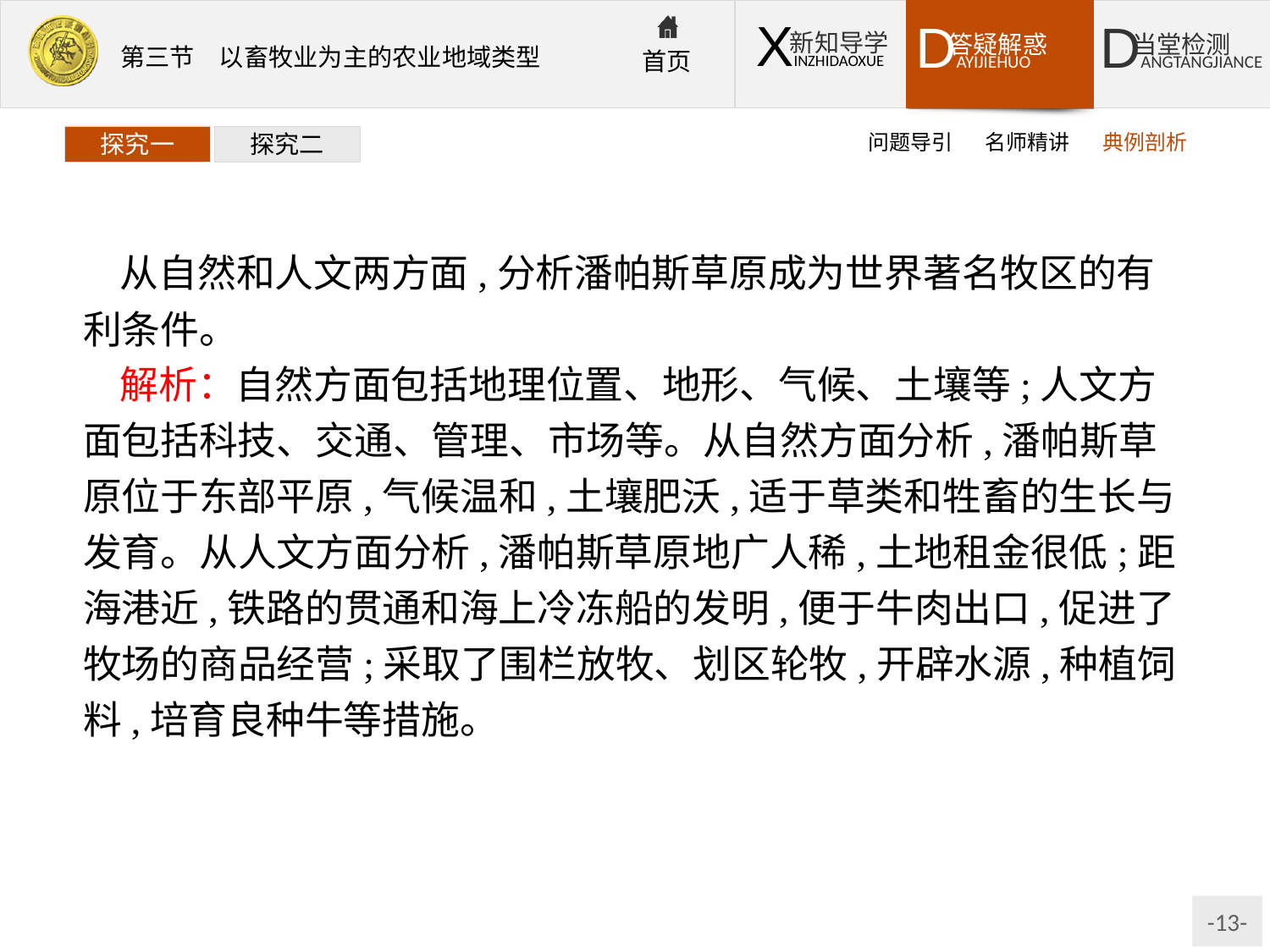

问题导引
名师精讲
典例剖析
探究一
探究二
从自然和人文两方面,分析潘帕斯草原成为世界著名牧区的有利条件。
解析：自然方面包括地理位置、地形、气候、土壤等;人文方面包括科技、交通、管理、市场等。从自然方面分析,潘帕斯草原位于东部平原,气候温和,土壤肥沃,适于草类和牲畜的生长与发育。从人文方面分析,潘帕斯草原地广人稀,土地租金很低;距海港近,铁路的贯通和海上冷冻船的发明,便于牛肉出口,促进了牧场的商品经营;采取了围栏放牧、划区轮牧,开辟水源,种植饲料,培育良种牛等措施。